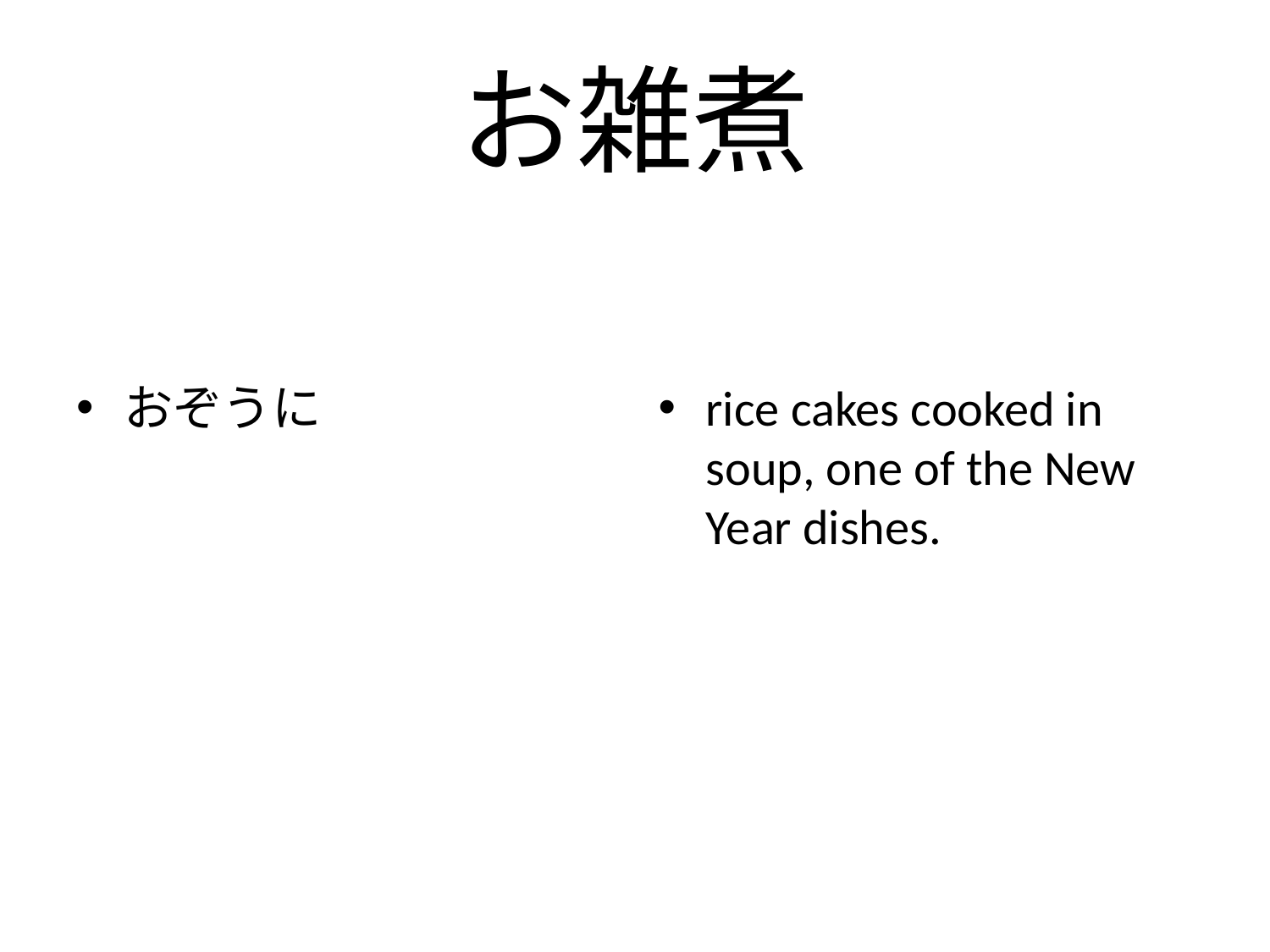

# お雑煮
おぞうに
rice cakes cooked in soup, one of the New Year dishes.